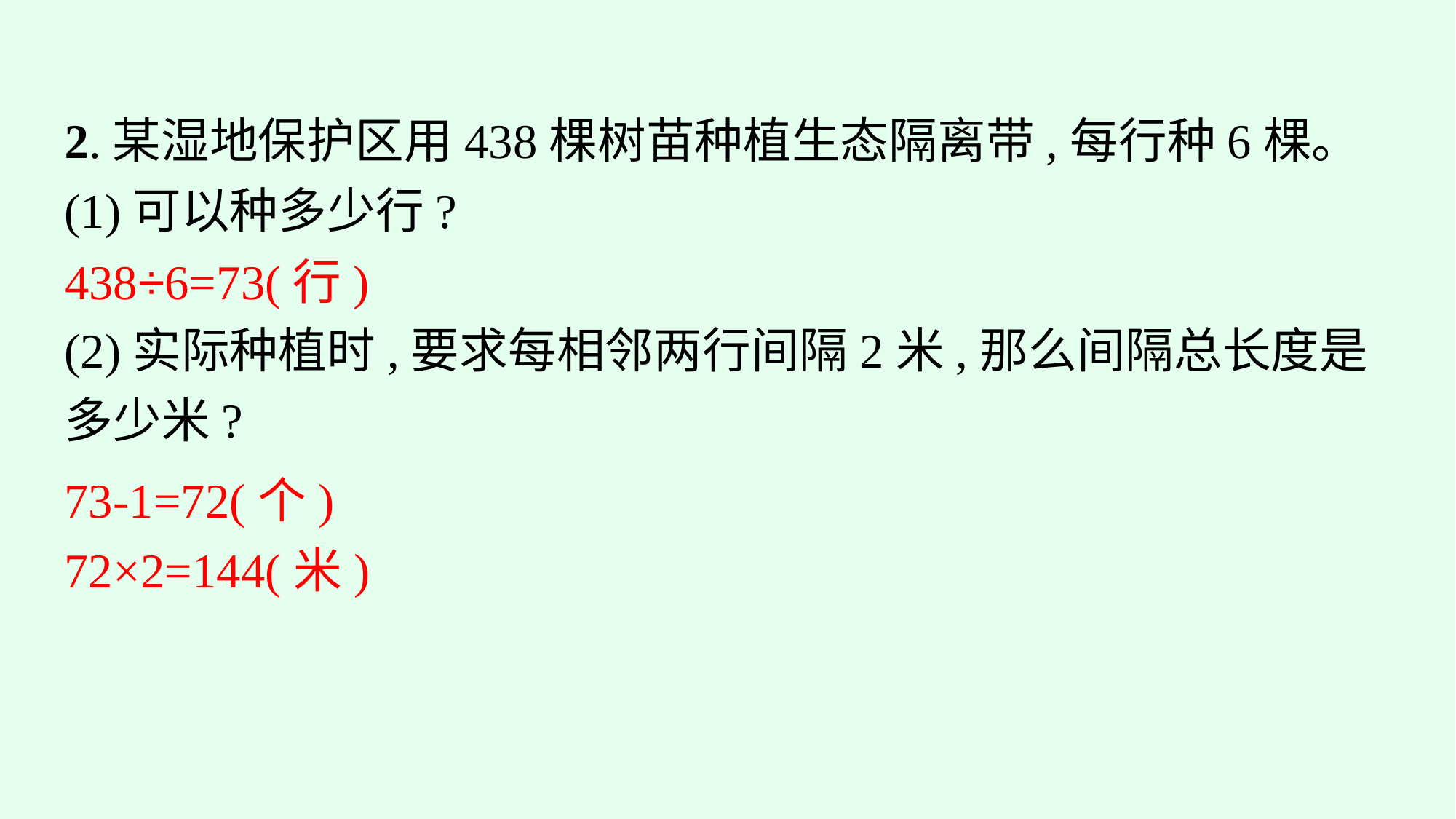

2.某湿地保护区用438棵树苗种植生态隔离带,每行种6棵。
(1)可以种多少行?

(2)实际种植时,要求每相邻两行间隔2米,那么间隔总长度是多少米?
438÷6=73(行)
73-1=72(个)
72×2=144(米)